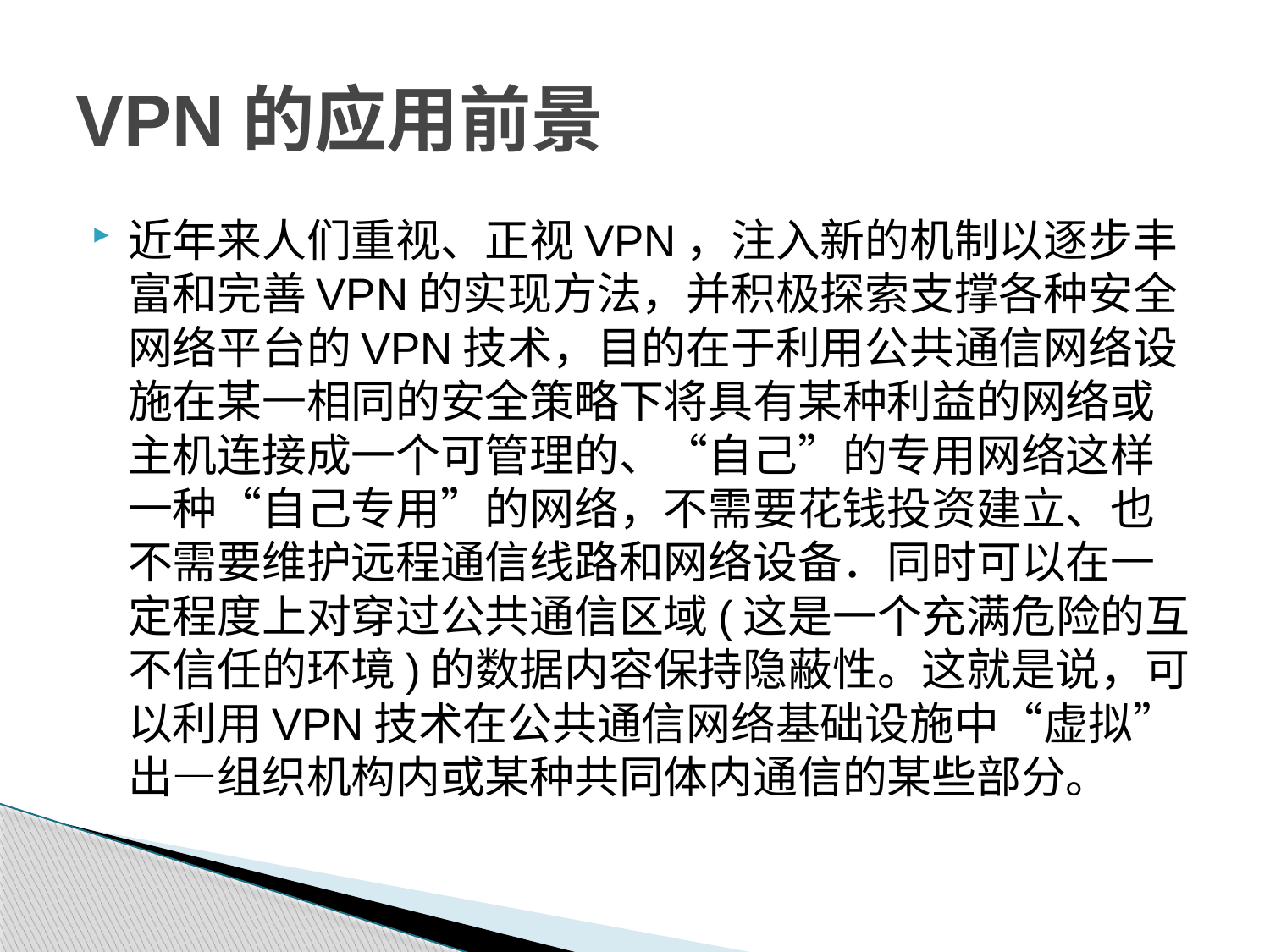

# VPN的应用前景
近年来人们重视、正视VPN，注入新的机制以逐步丰富和完善VPN的实现方法，并积极探索支撑各种安全网络平台的VPN技术，目的在于利用公共通信网络设施在某一相同的安全策略下将具有某种利益的网络或主机连接成一个可管理的、“自己”的专用网络这样一种“自己专用”的网络，不需要花钱投资建立、也不需要维护远程通信线路和网络设备．同时可以在一定程度上对穿过公共通信区域(这是一个充满危险的互不信任的环境)的数据内容保持隐蔽性。这就是说，可以利用VPN技术在公共通信网络基础设施中“虚拟”出—组织机构内或某种共同体内通信的某些部分。